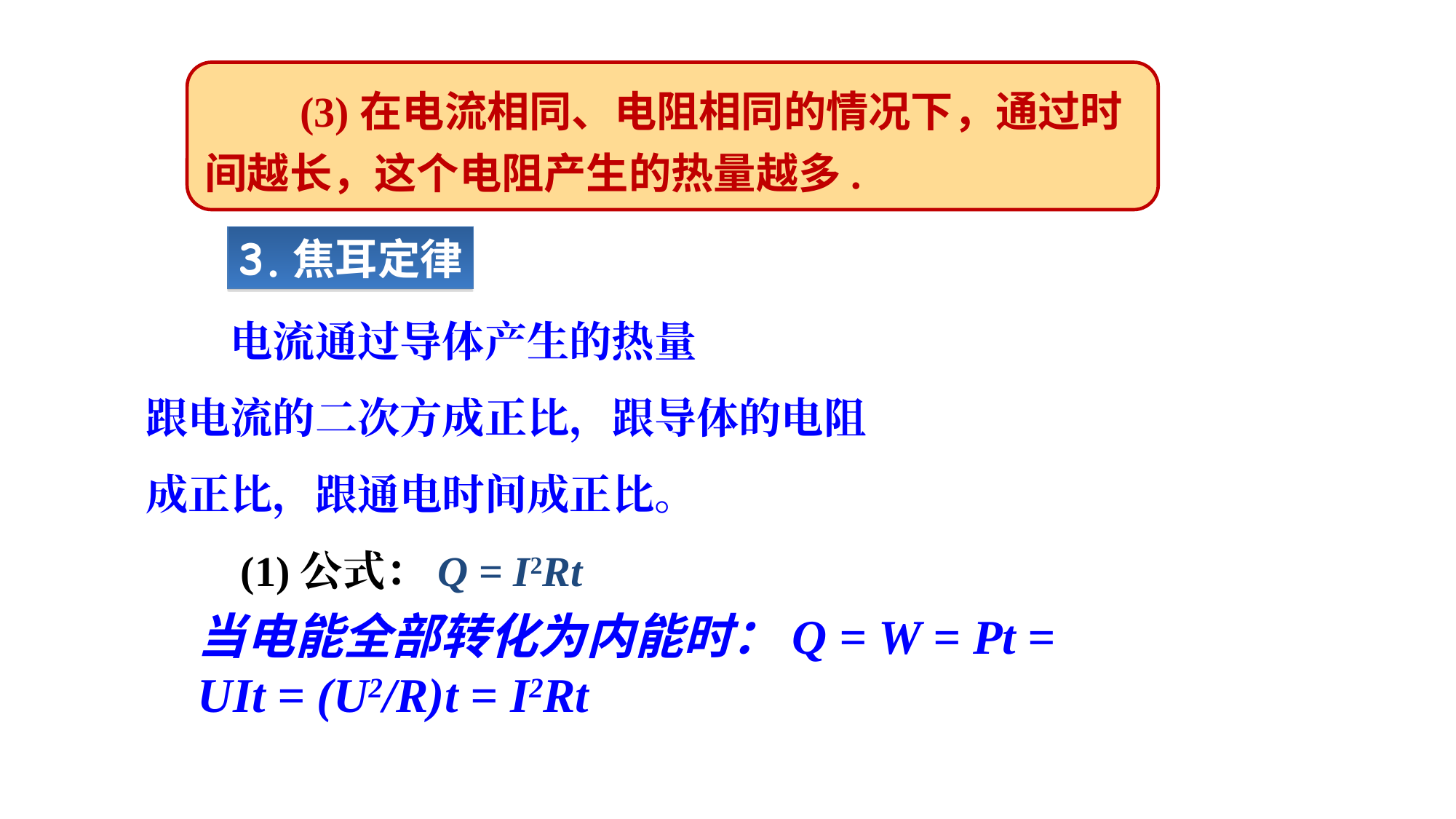

(3)在电流相同、电阻相同的情况下，通过时间越长，这个电阻产生的热量越多.
3.焦耳定律
　　电流通过导体产生的热量
跟电流的二次方成正比，跟导体的电阻
成正比，跟通电时间成正比。
　　(1)公式：Q = I2Rt

当电能全部转化为内能时：Q = W = Pt = UIt = (U2/R)t = I2Rt